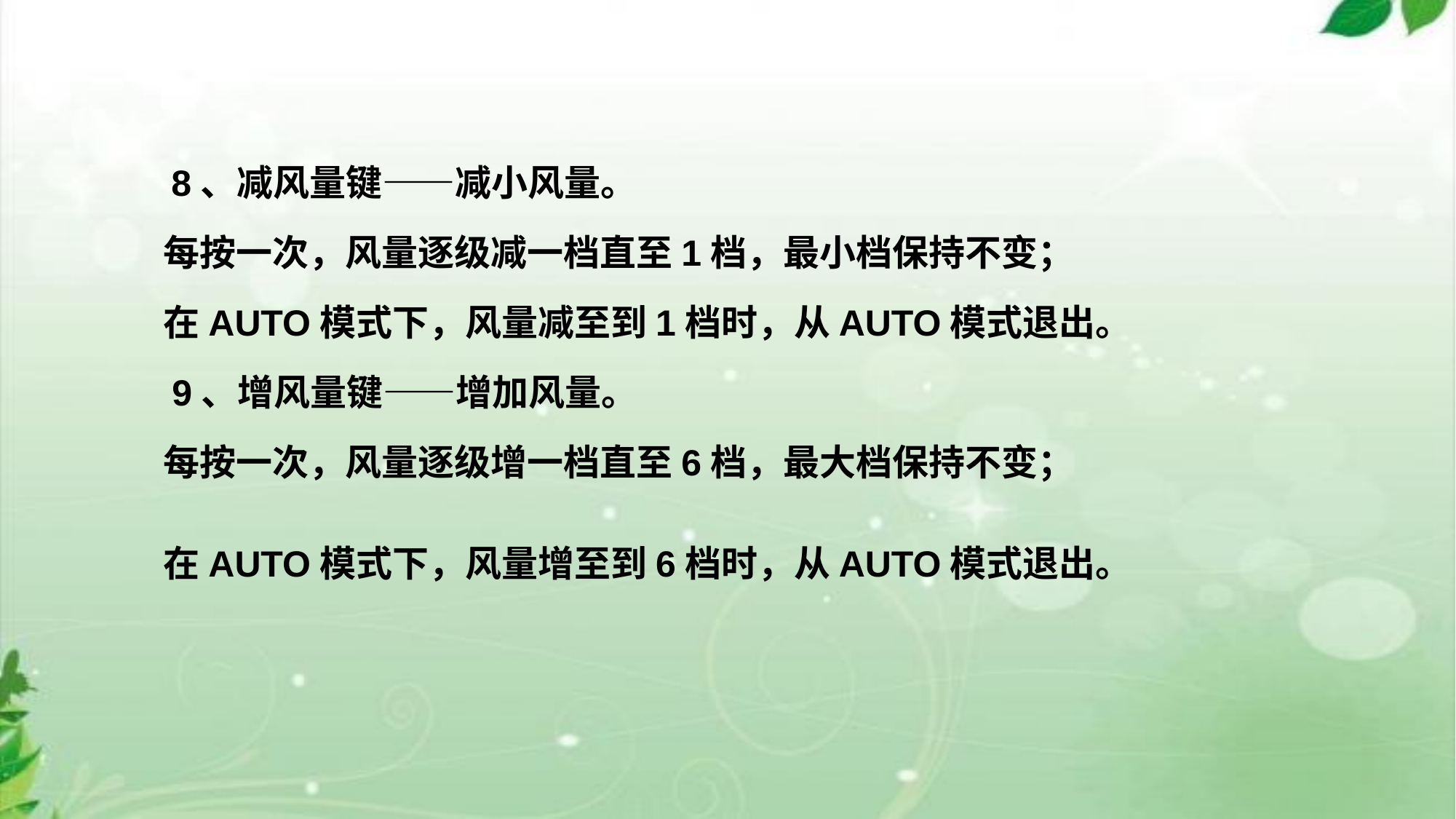

# 8、减风量键——减小风量。 每按一次，风量逐级减一档直至1档，最小档保持不变； 在AUTO模式下，风量减至到1档时，从AUTO模式退出。 9、增风量键——增加风量。 每按一次，风量逐级增一档直至6档，最大档保持不变； 在AUTO模式下，风量增至到6档时，从AUTO模式退出。